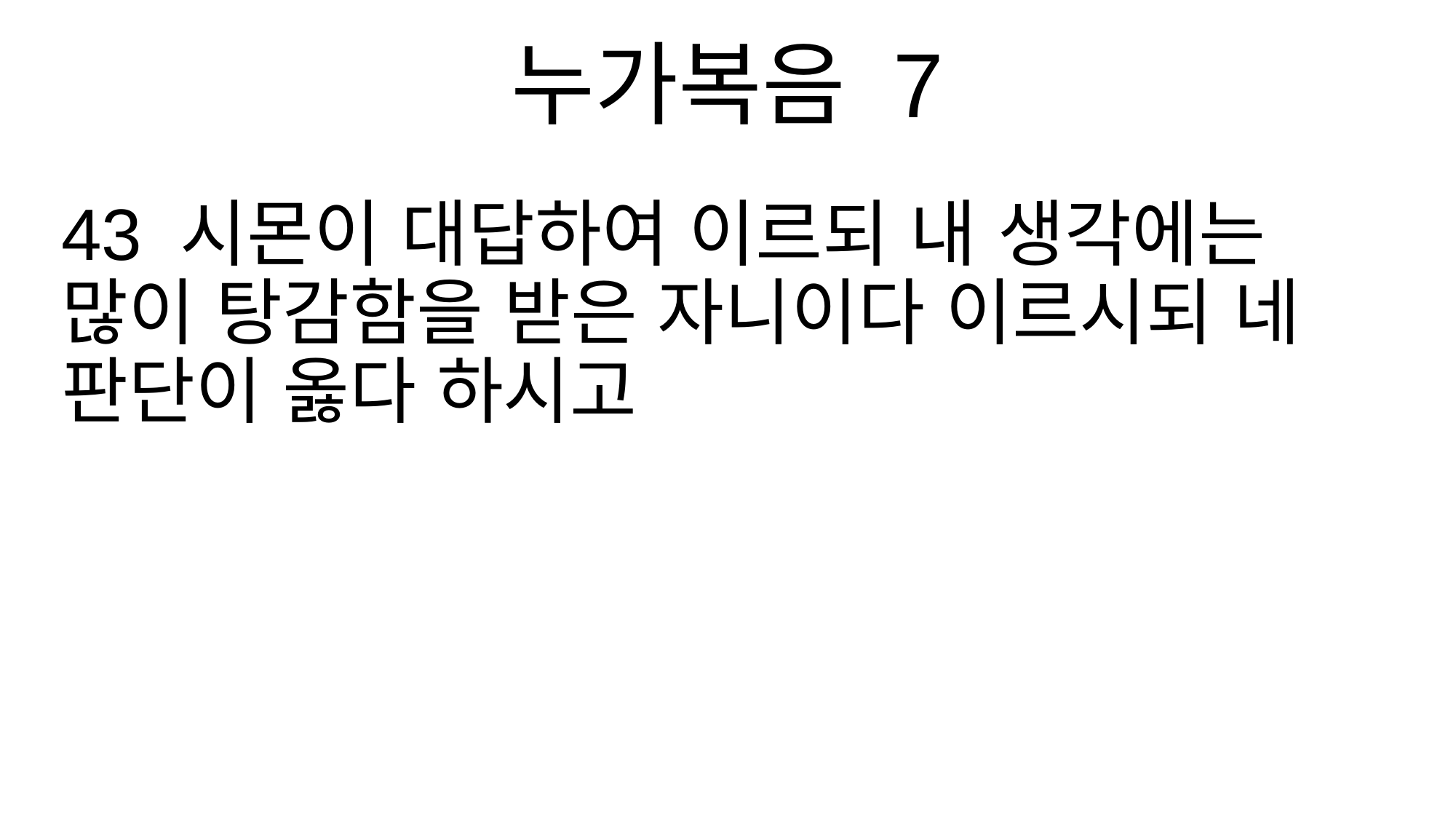

누가복음 7
43 시몬이 대답하여 이르되 내 생각에는 많이 탕감함을 받은 자니이다 이르시되 네 판단이 옳다 하시고